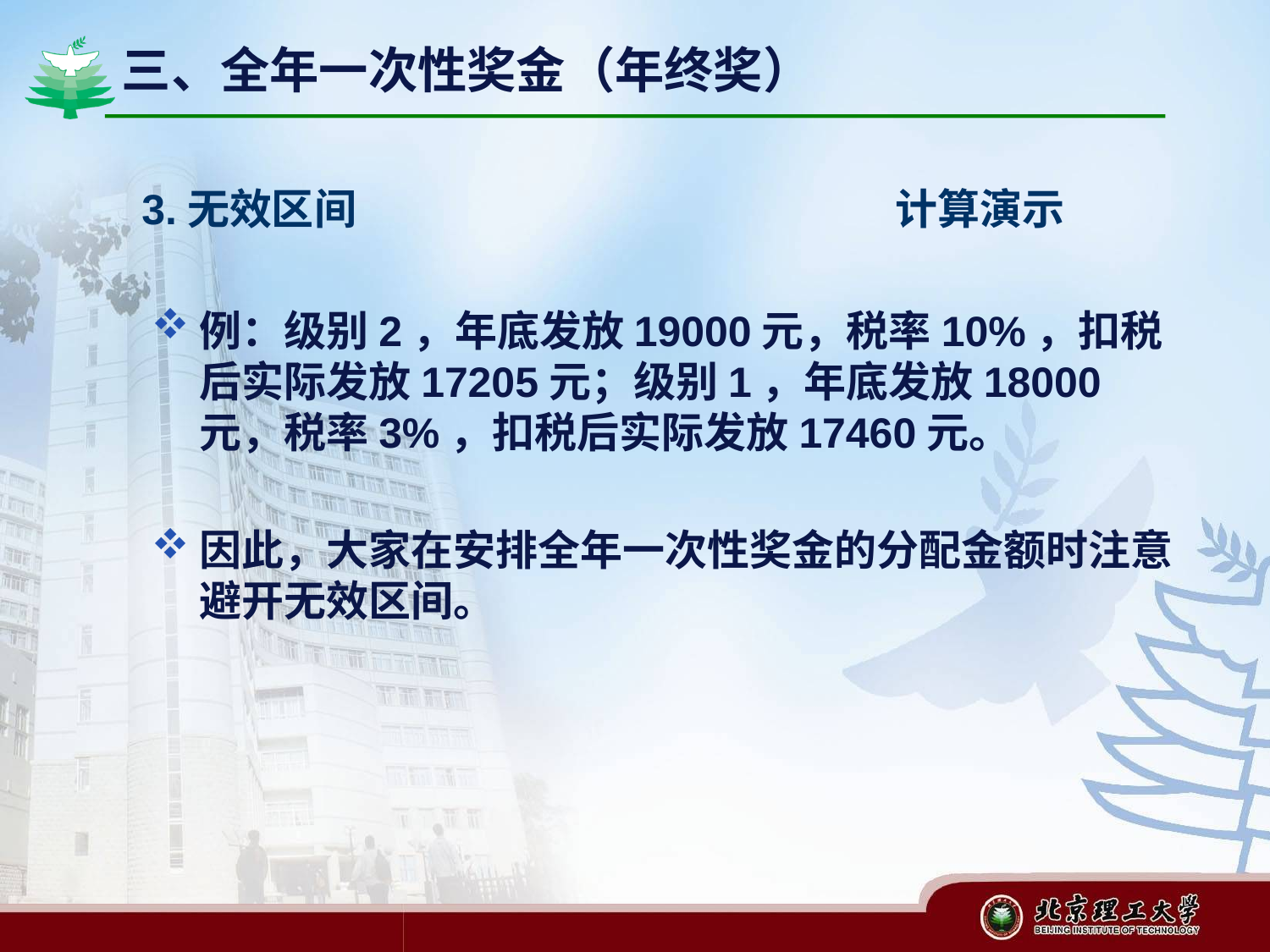

三、全年一次性奖金（年终奖）
# 3.无效区间
计算演示
例：级别2，年底发放19000元，税率10%，扣税后实际发放17205元；级别1，年底发放18000元，税率3%，扣税后实际发放17460元。

因此，大家在安排全年一次性奖金的分配金额时注意避开无效区间。